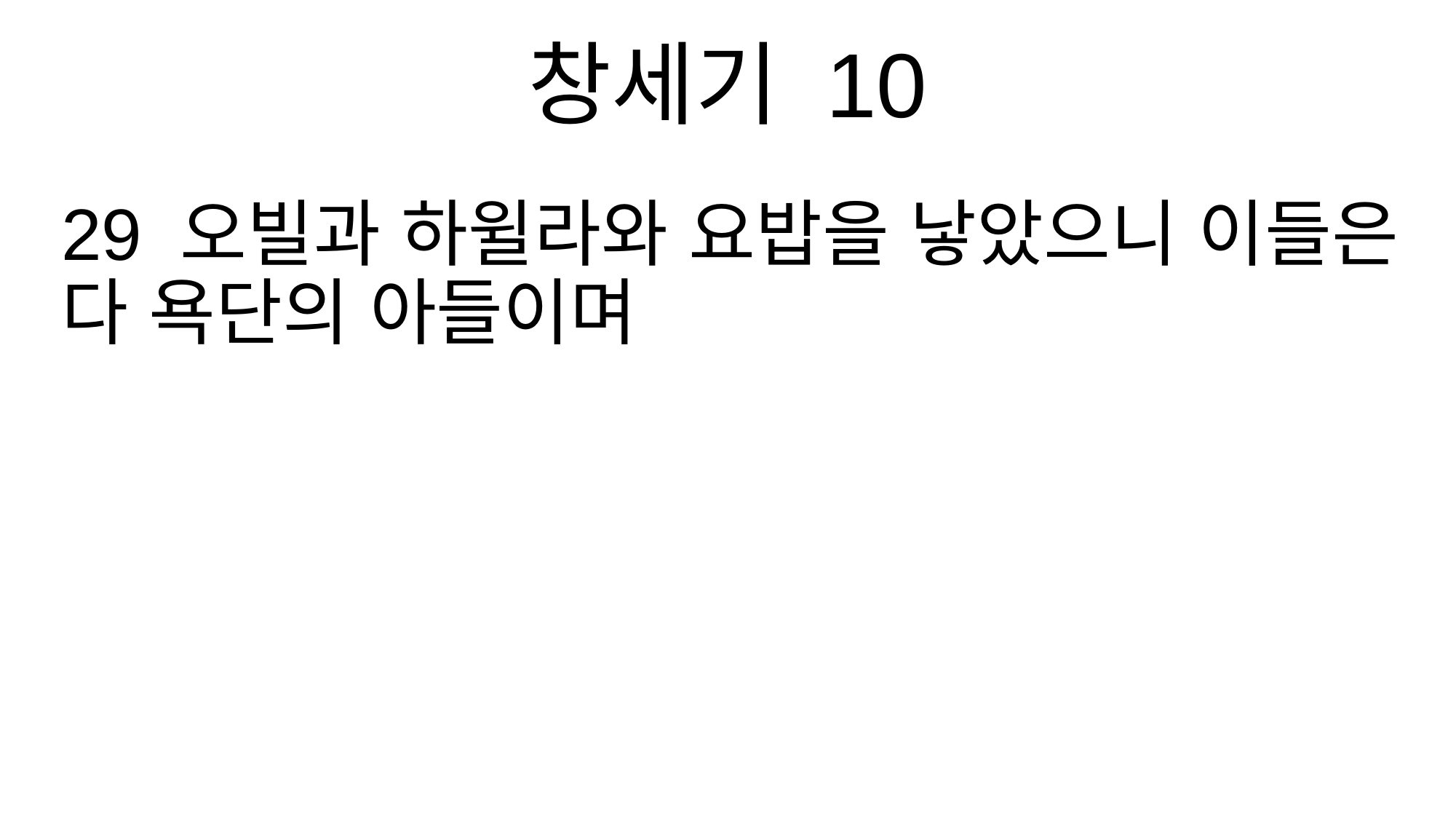

창세기 10
29 오빌과 하윌라와 요밥을 낳았으니 이들은 다 욕단의 아들이며